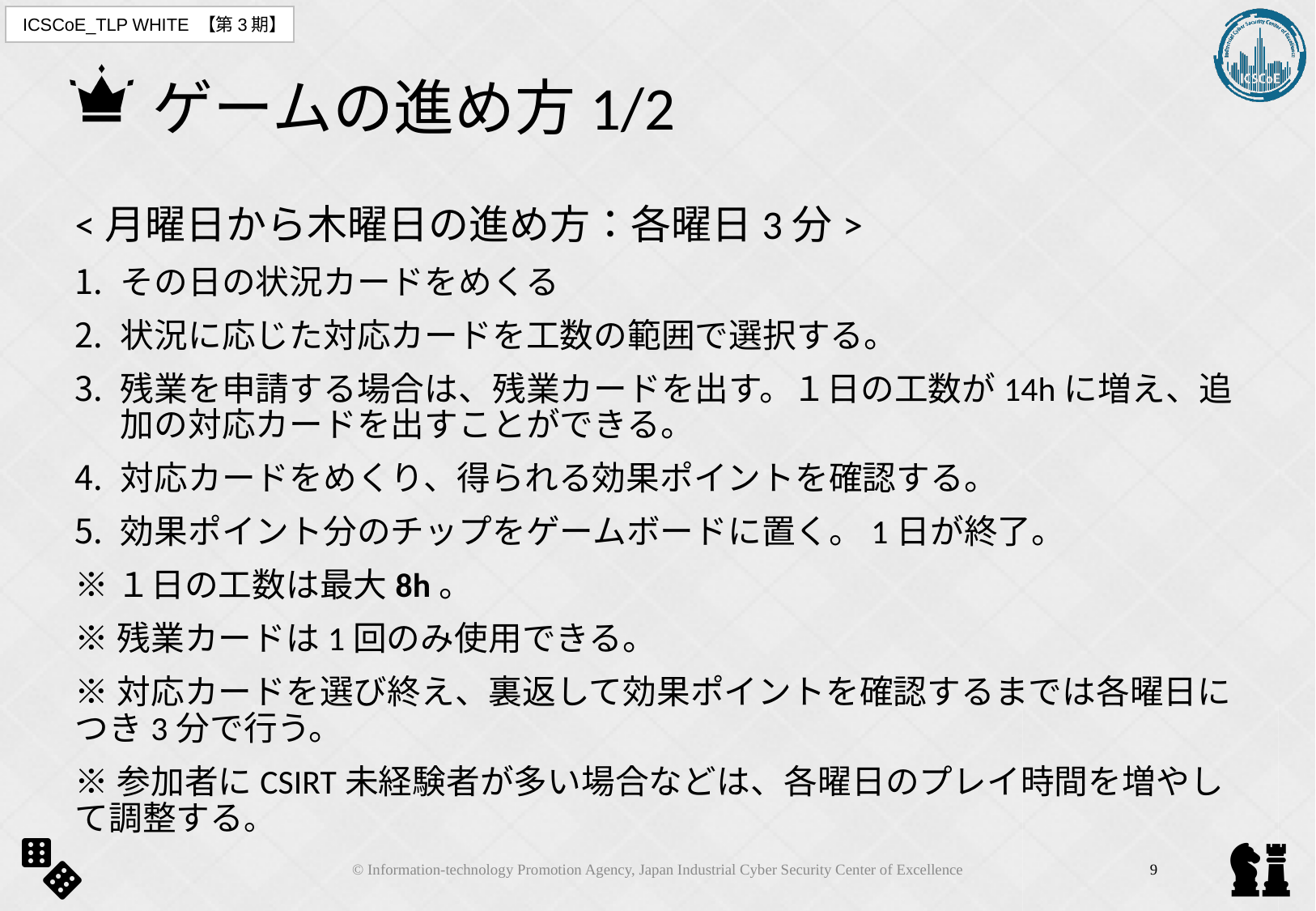

# ゲームの進め方1/2
<月曜日から木曜日の進め方：各曜日3分>
その日の状況カードをめくる
状況に応じた対応カードを工数の範囲で選択する。
残業を申請する場合は、残業カードを出す。１日の工数が14hに増え、追加の対応カードを出すことができる。
対応カードをめくり、得られる効果ポイントを確認する。
効果ポイント分のチップをゲームボードに置く。1日が終了。
※１日の工数は最大8h。
※残業カードは1回のみ使用できる。
※対応カードを選び終え、裏返して効果ポイントを確認するまでは各曜日につき3分で行う。
※参加者にCSIRT未経験者が多い場合などは、各曜日のプレイ時間を増やして調整する。

© Information-technology Promotion Agency, Japan Industrial Cyber Security Center of Excellence
9